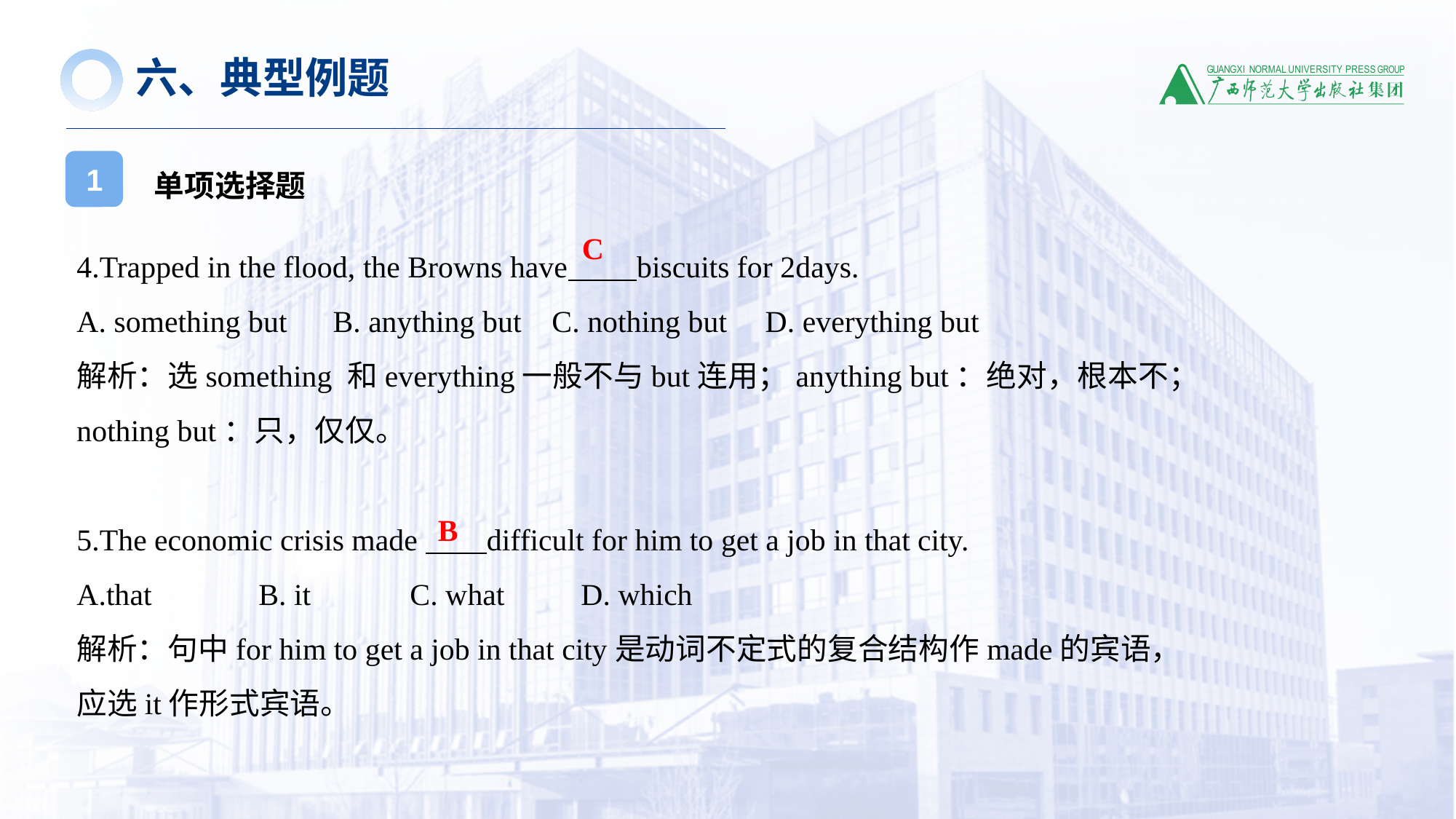

六、典型例题

单项选择题

1
4.Trapped in the flood, the Browns have         biscuits for 2days.
A. something but      B. anything but    C. nothing but     D. everything but
解析：选something 和everything一般不与but连用；anything but：绝对，根本不；
nothing but：只，仅仅。

5.The economic crisis made         difficult for him to get a job in that city.
A.that              B. it             C. what          D. which
解析：句中for him to get a job in that city是动词不定式的复合结构作made的宾语，
应选it作形式宾语。
C
B